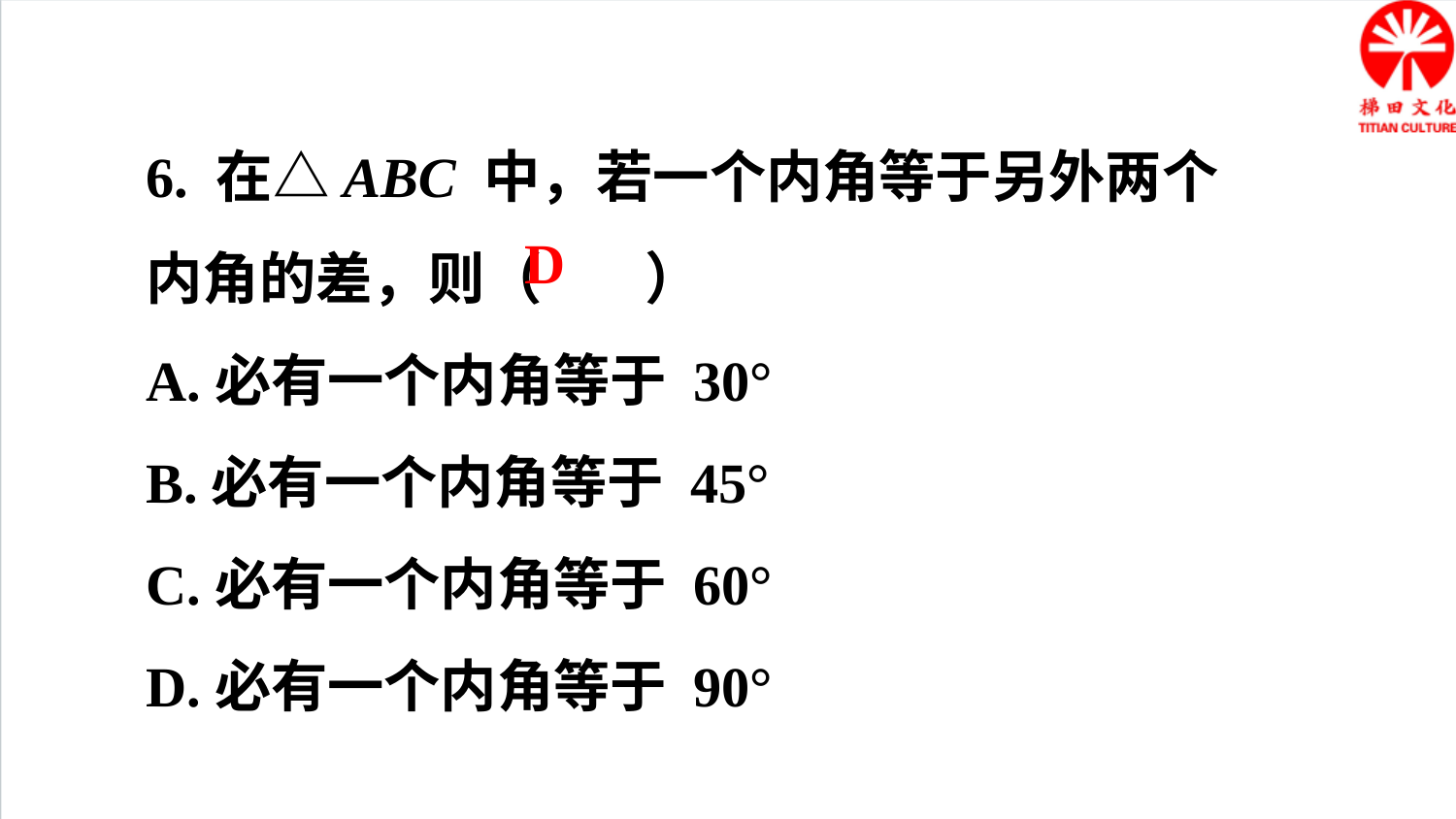

6. 在△ABC 中，若一个内角等于另外两个内角的差，则（        ）
A.必有一个内角等于 30°
B.必有一个内角等于 45°
C.必有一个内角等于 60°
D.必有一个内角等于 90°
D